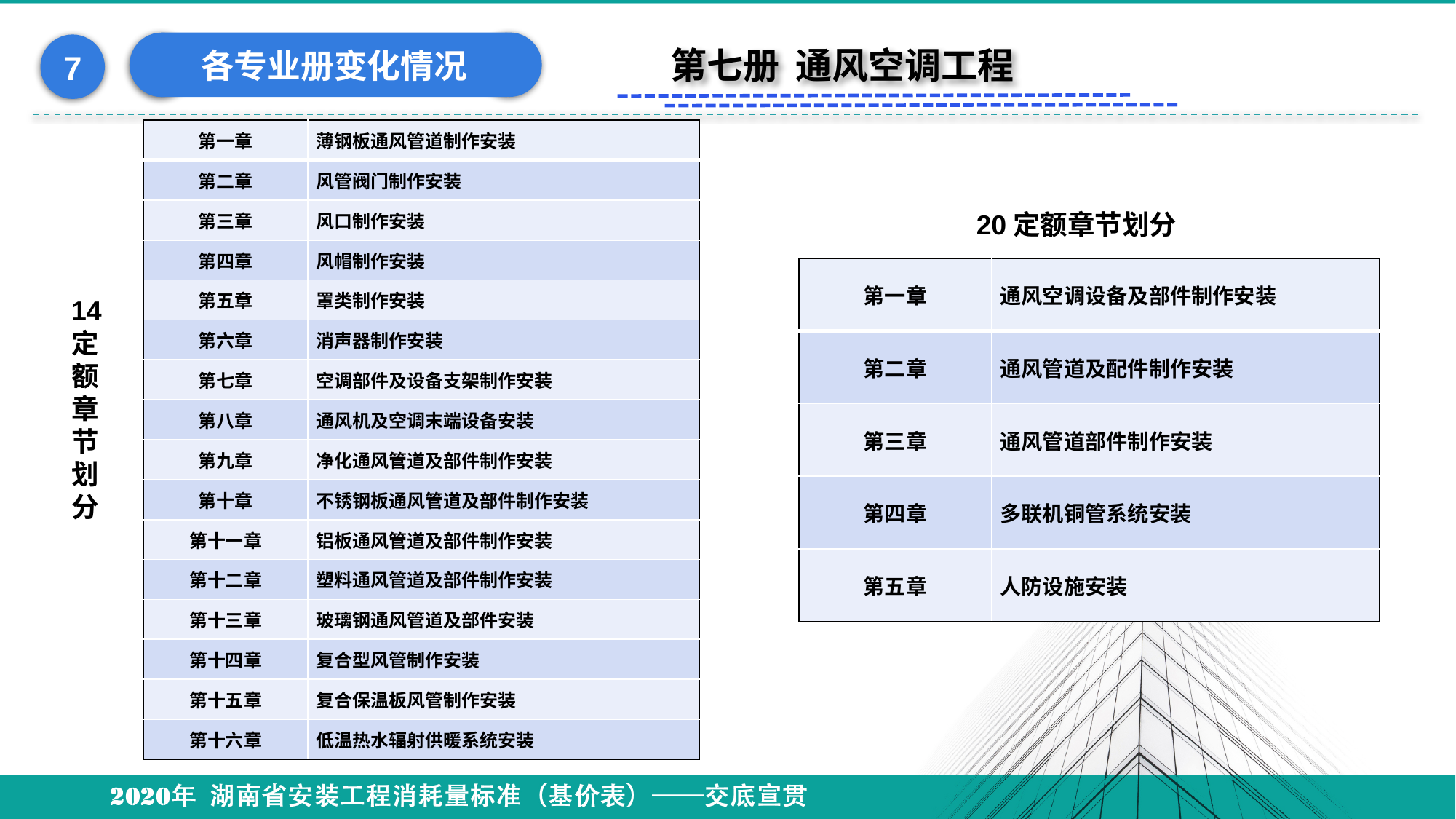

各专业册变化情况

7
第七册  通风空调工程
| 第一章 | 薄钢板通风管道制作安装 |
| --- | --- |
| 第二章 | 风管阀门制作安装 |
| 第三章 | 风口制作安装 |
| 第四章 | 风帽制作安装 |
| 第五章 | 罩类制作安装 |
| 第六章 | 消声器制作安装 |
| 第七章 | 空调部件及设备支架制作安装 |
| 第八章 | 通风机及空调末端设备安装 |
| 第九章 | 净化通风管道及部件制作安装 |
| 第十章 | 不锈钢板通风管道及部件制作安装 |
| 第十一章 | 铝板通风管道及部件制作安装 |
| 第十二章 | 塑料通风管道及部件制作安装 |
| 第十三章 | 玻璃钢通风管道及部件安装 |
| 第十四章 | 复合型风管制作安装 |
| 第十五章 | 复合保温板风管制作安装 |
| 第十六章 | 低温热水辐射供暖系统安装 |
20定额章节划分
| 第一章 | 通风空调设备及部件制作安装 |
| --- | --- |
| 第二章 | 通风管道及配件制作安装 |
| 第三章 | 通风管道部件制作安装 |
| 第四章 | 多联机铜管系统安装 |
| 第五章 | 人防设施安装 |
14定额章节划分